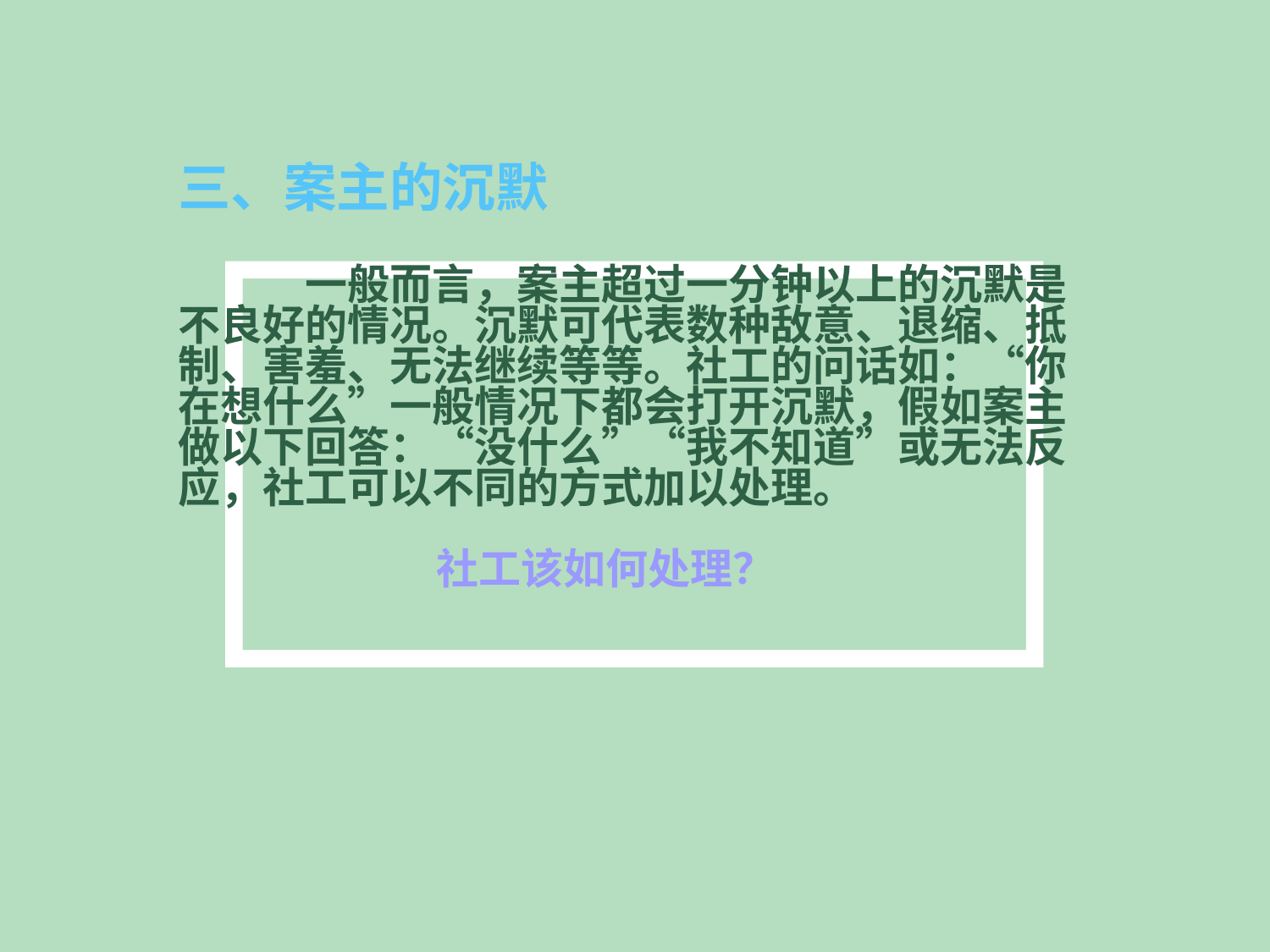

三、案主的沉默

	一般而言，案主超过一分钟以上的沉默是不良好的情况。沉默可代表数种敌意、退缩、抵制、害羞、无法继续等等。社工的问话如：“你在想什么”一般情况下都会打开沉默，假如案主做以下回答：“没什么”“我不知道”或无法反应，社工可以不同的方式加以处理。

社工该如何处理？